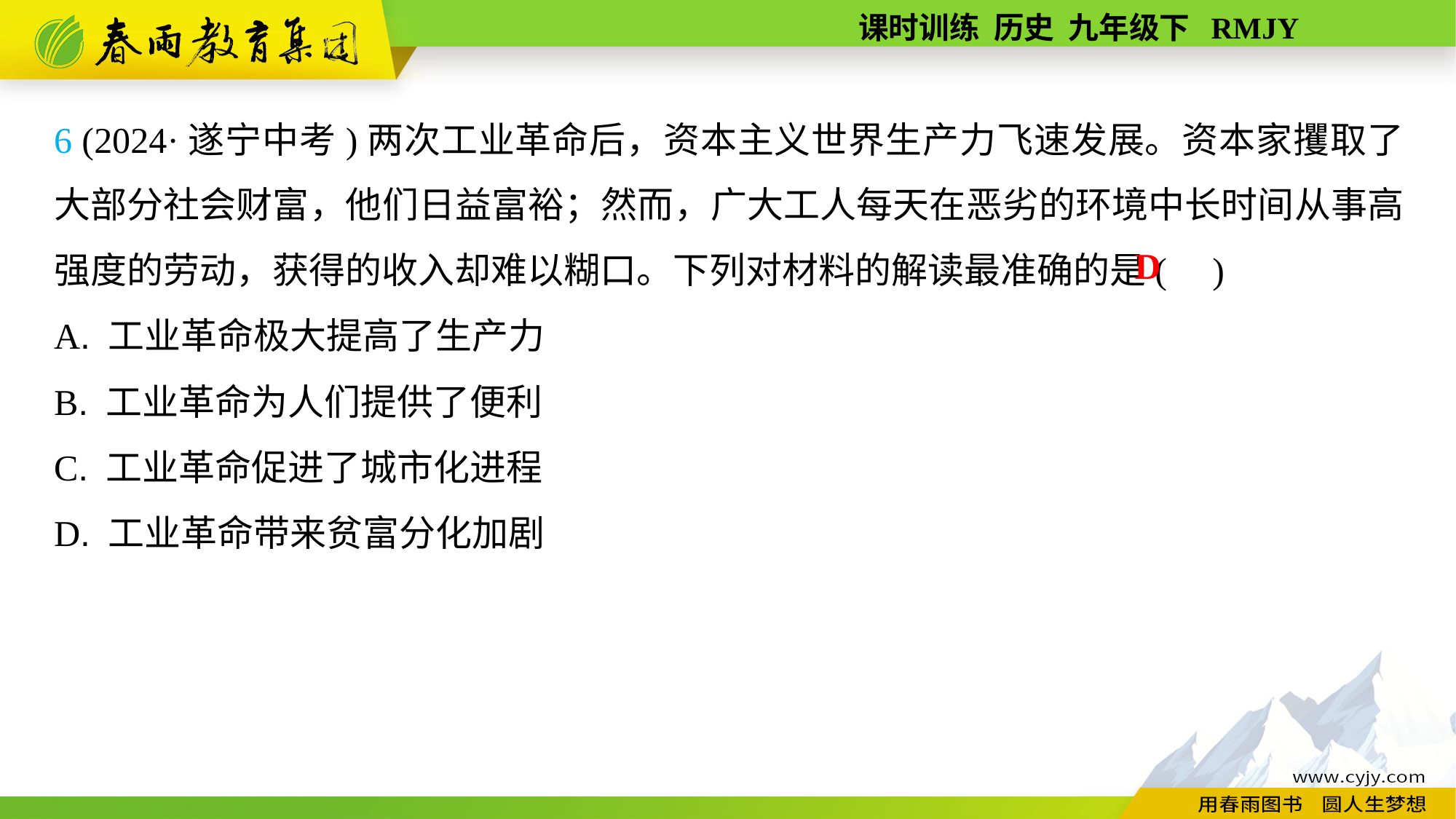

6 (2024·遂宁中考)两次工业革命后，资本主义世界生产力飞速发展。资本家攫取了大部分社会财富，他们日益富裕；然而，广大工人每天在恶劣的环境中长时间从事高强度的劳动，获得的收入却难以糊口。下列对材料的解读最准确的是(     )
A. 工业革命极大提高了生产力
B. 工业革命为人们提供了便利
C. 工业革命促进了城市化进程
D. 工业革命带来贫富分化加剧
D